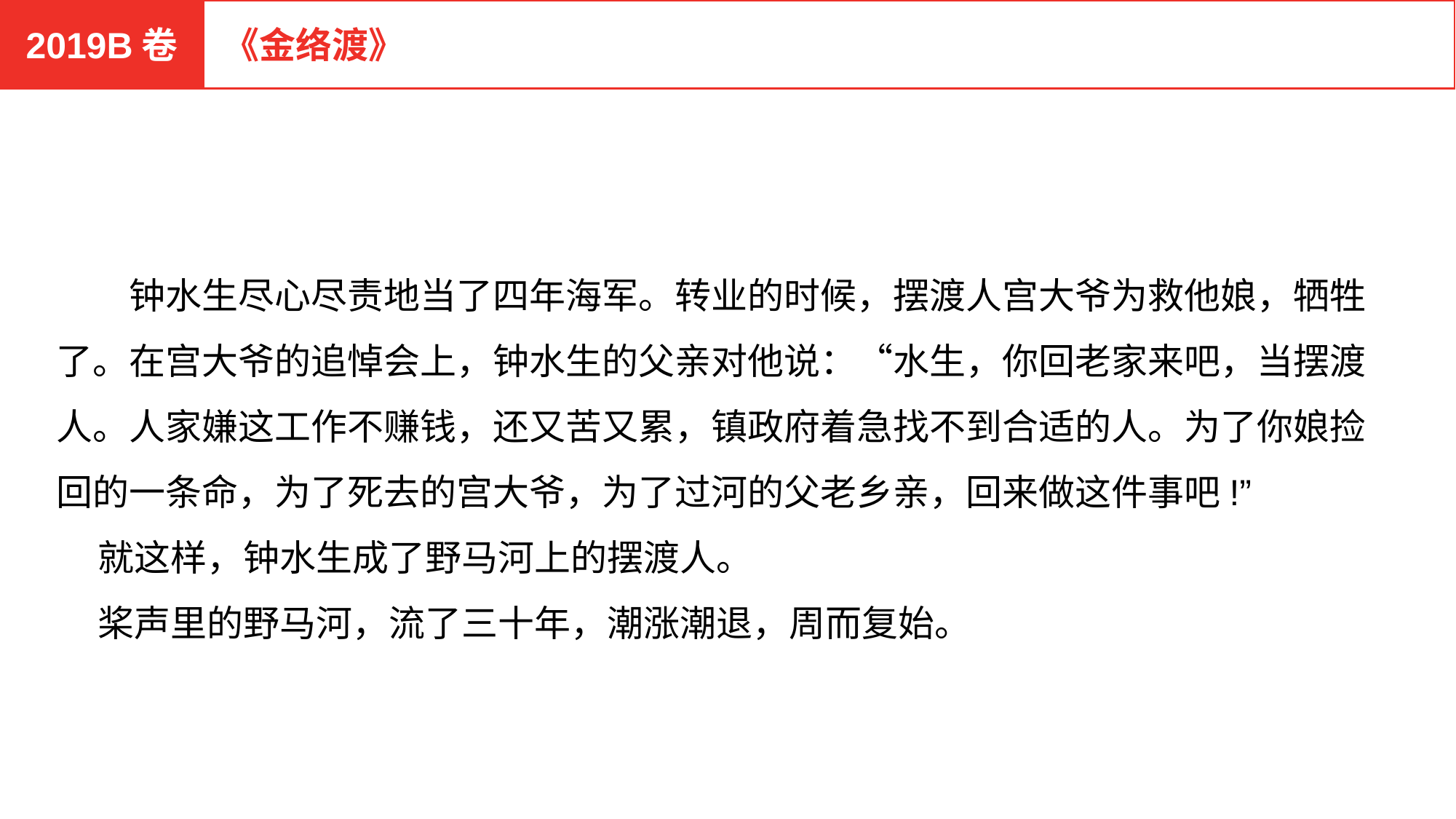

2019B卷
《金络渡》
　　钟水生尽心尽责地当了四年海军。转业的时候，摆渡人宫大爷为救他娘，牺牲了。在宫大爷的追悼会上，钟水生的父亲对他说：“水生，你回老家来吧，当摆渡人。人家嫌这工作不赚钱，还又苦又累，镇政府着急找不到合适的人。为了你娘捡回的一条命，为了死去的宫大爷，为了过河的父老乡亲，回来做这件事吧!”
    就这样，钟水生成了野马河上的摆渡人。
    桨声里的野马河，流了三十年，潮涨潮退，周而复始。